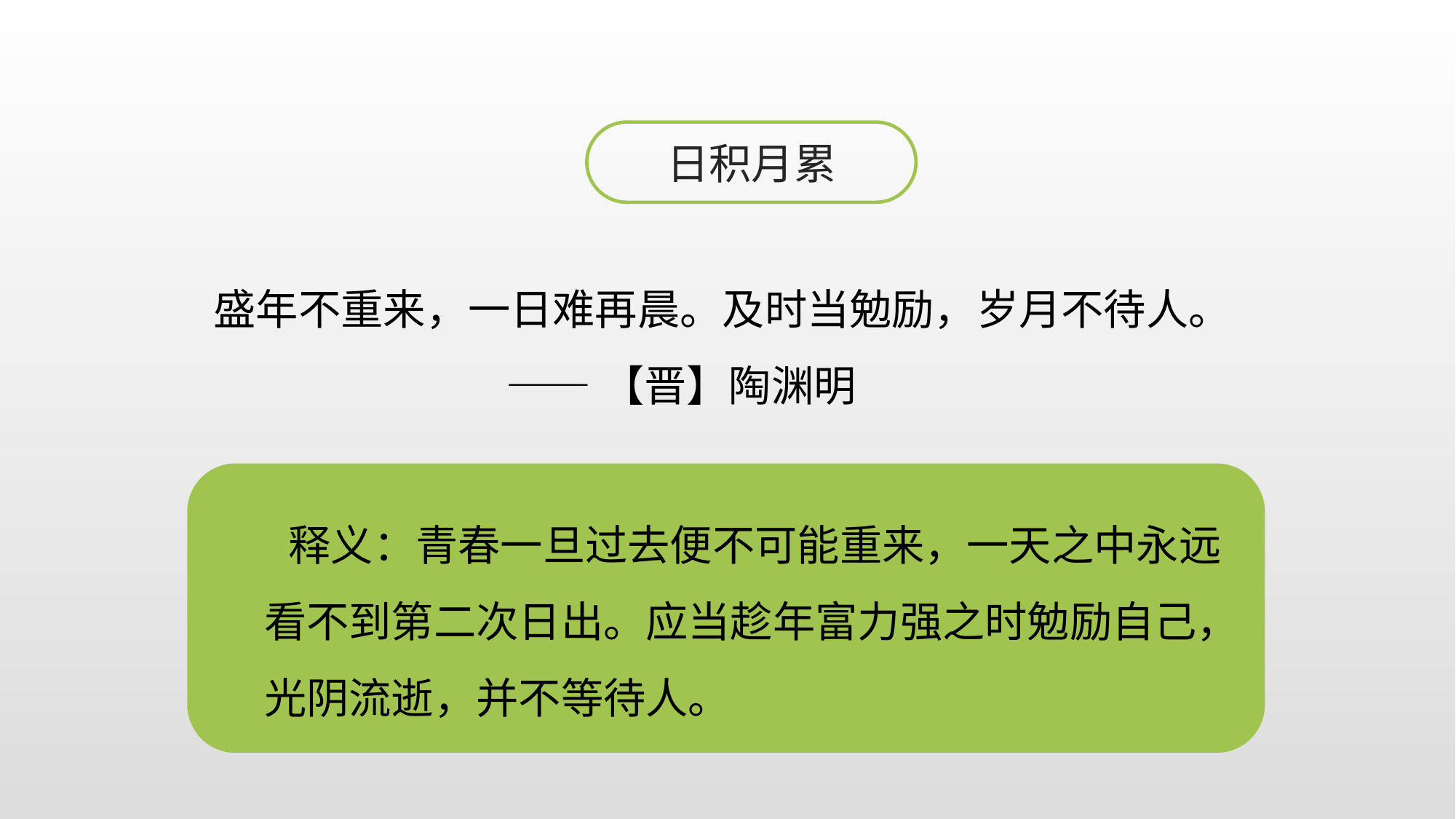

日积月累
盛年不重来，一日难再晨。及时当勉励，岁月不待人。
                               ——【晋】陶渊明

释义：青春一旦过去便不可能重来，一天之中永远看不到第二次日出。应当趁年富力强之时勉励自己，光阴流逝，并不等待人。